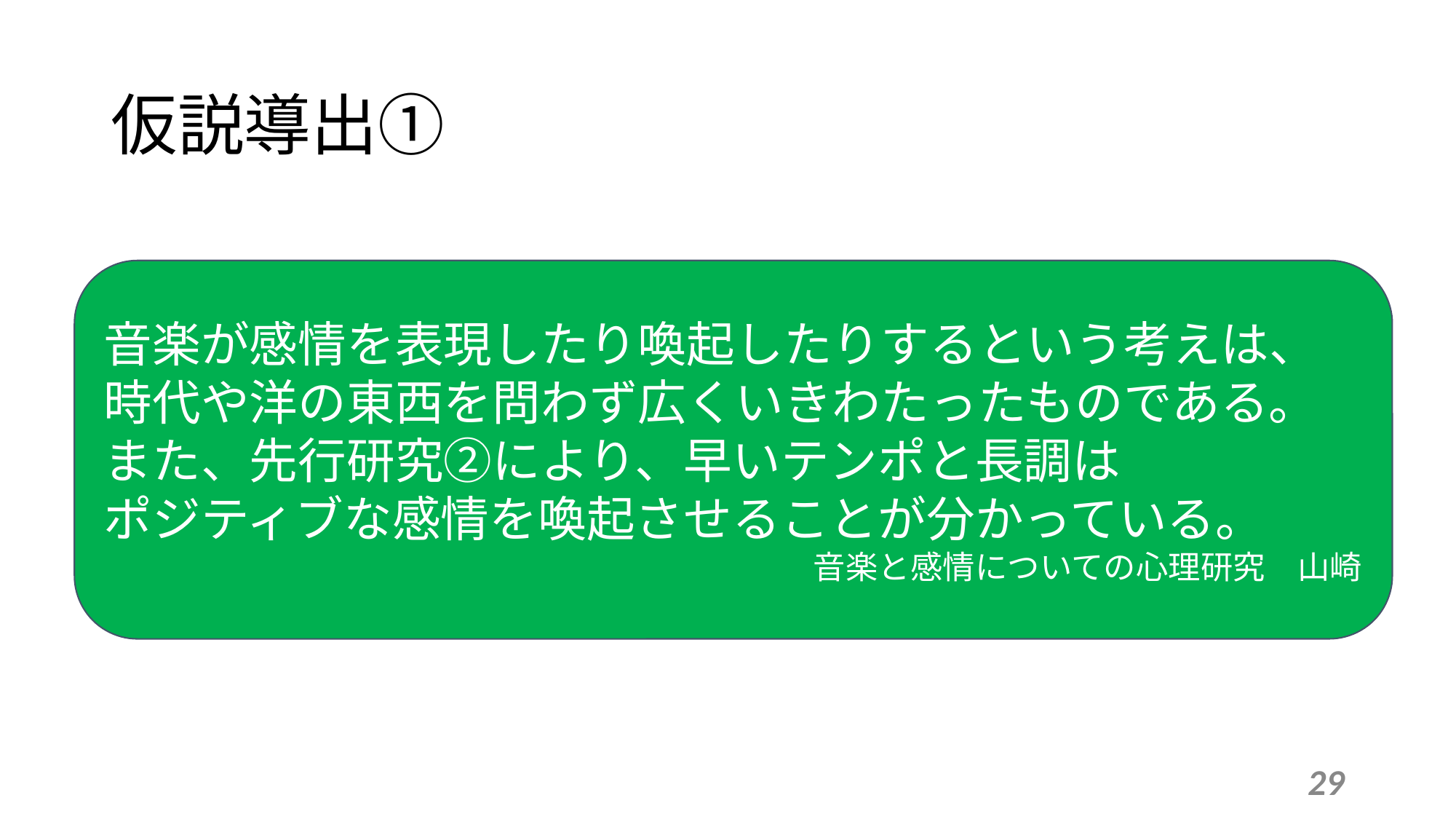

# 仮説導出①
音楽が感情を表現したり喚起したりするという考えは、時代や洋の東西を問わず広くいきわたったものである。
また、先行研究②により、早いテンポと長調は
ポジティブな感情を喚起させることが分かっている。
音楽と感情についての心理研究　山崎
29